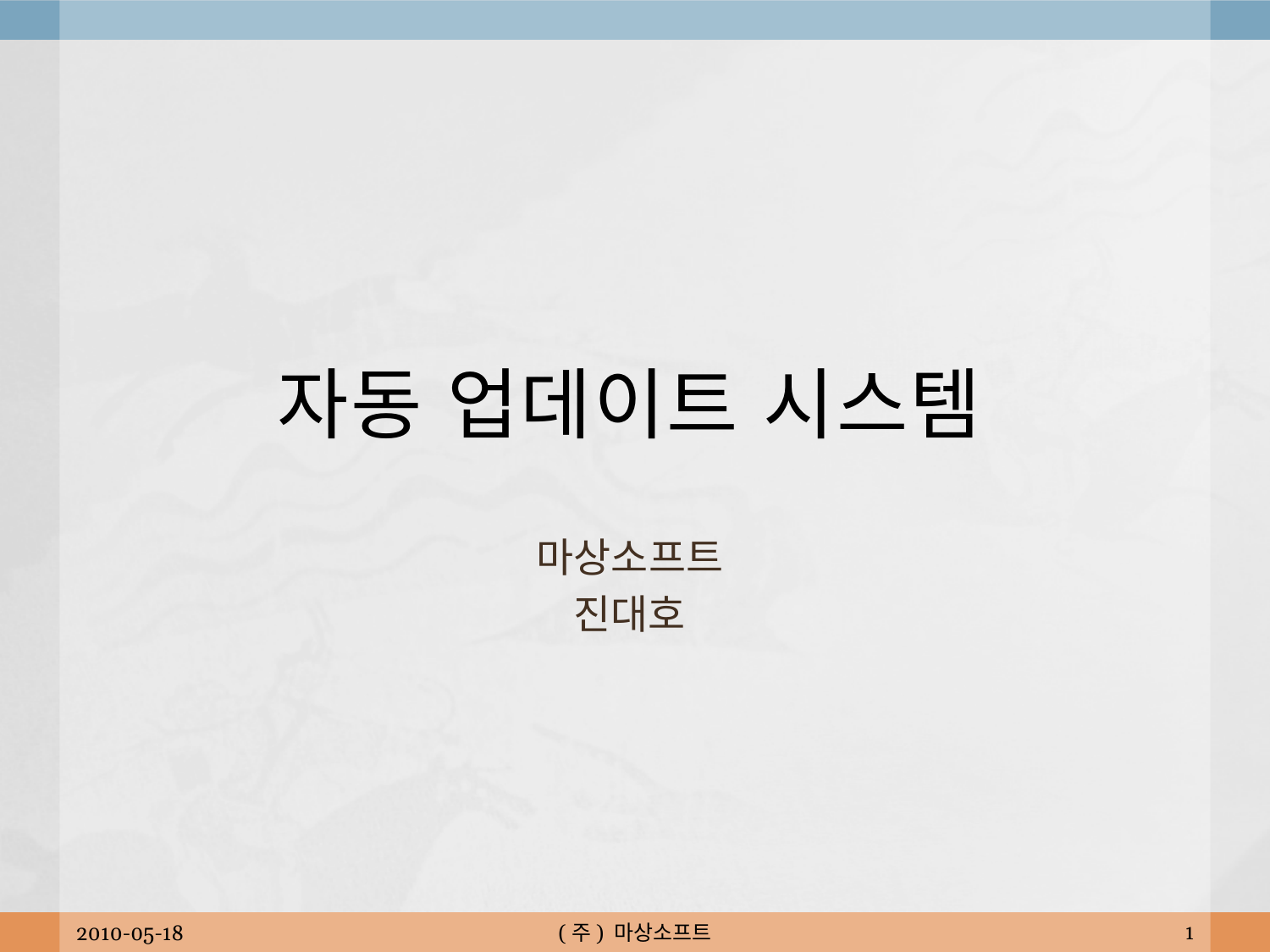

# 자동 업데이트 시스템
마상소프트
진대호
2010-05-18
(주) 마상소프트
1